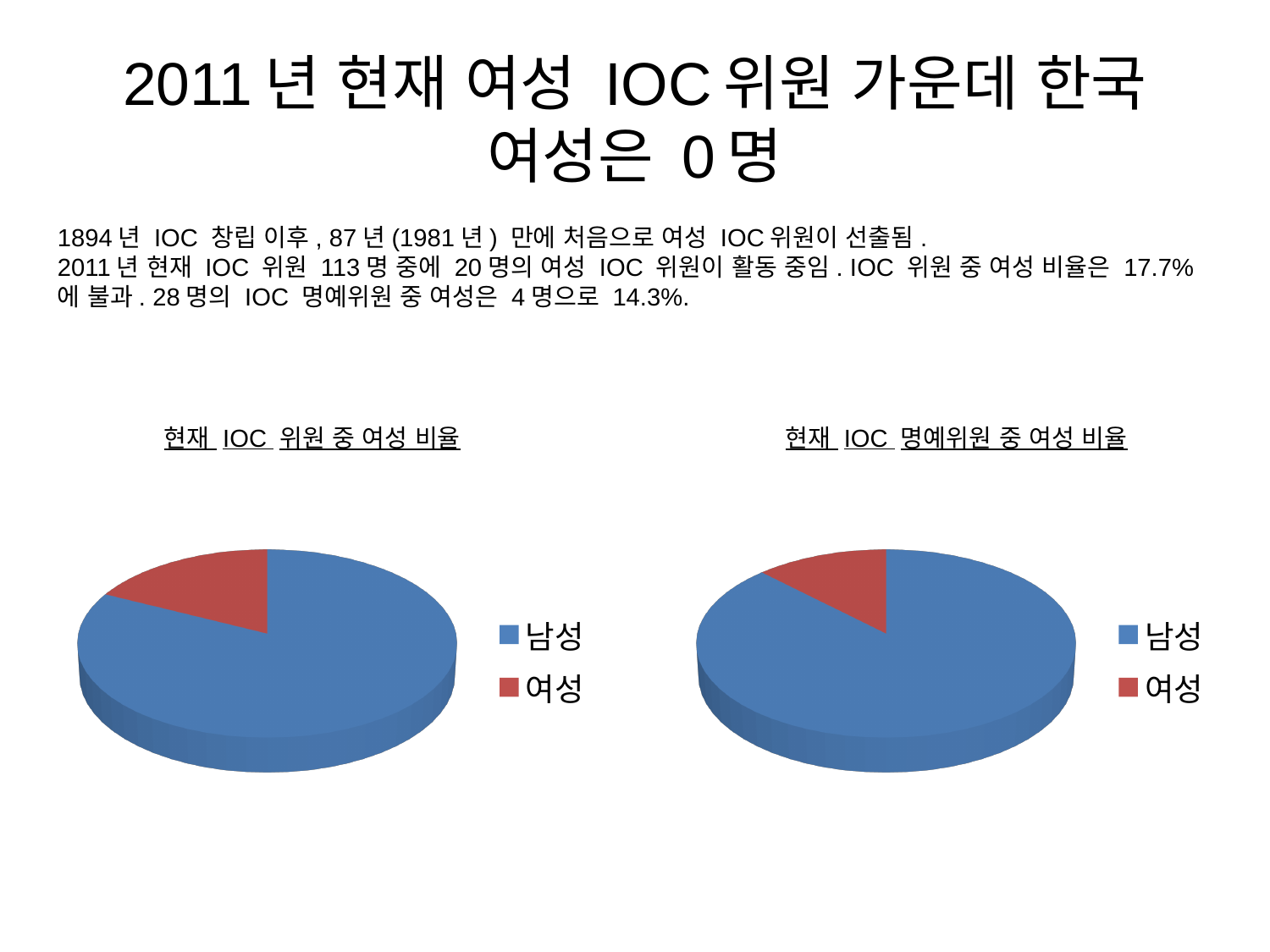

# 2011년 현재 여성 IOC위원 가운데 한국 여성은 0명
1894년 IOC 창립 이후, 87년(1981년) 만에 처음으로 여성 IOC위원이 선출됨.
2011년 현재 IOC 위원 113명 중에 20명의 여성 IOC 위원이 활동 중임. IOC 위원 중 여성 비율은 17.7%에 불과. 28명의 IOC 명예위원 중 여성은 4명으로 14.3%.

[unsupported chart]

[unsupported chart]

현재 IOC 위원 중 여성 비율
현재 IOC 명예위원 중 여성 비율